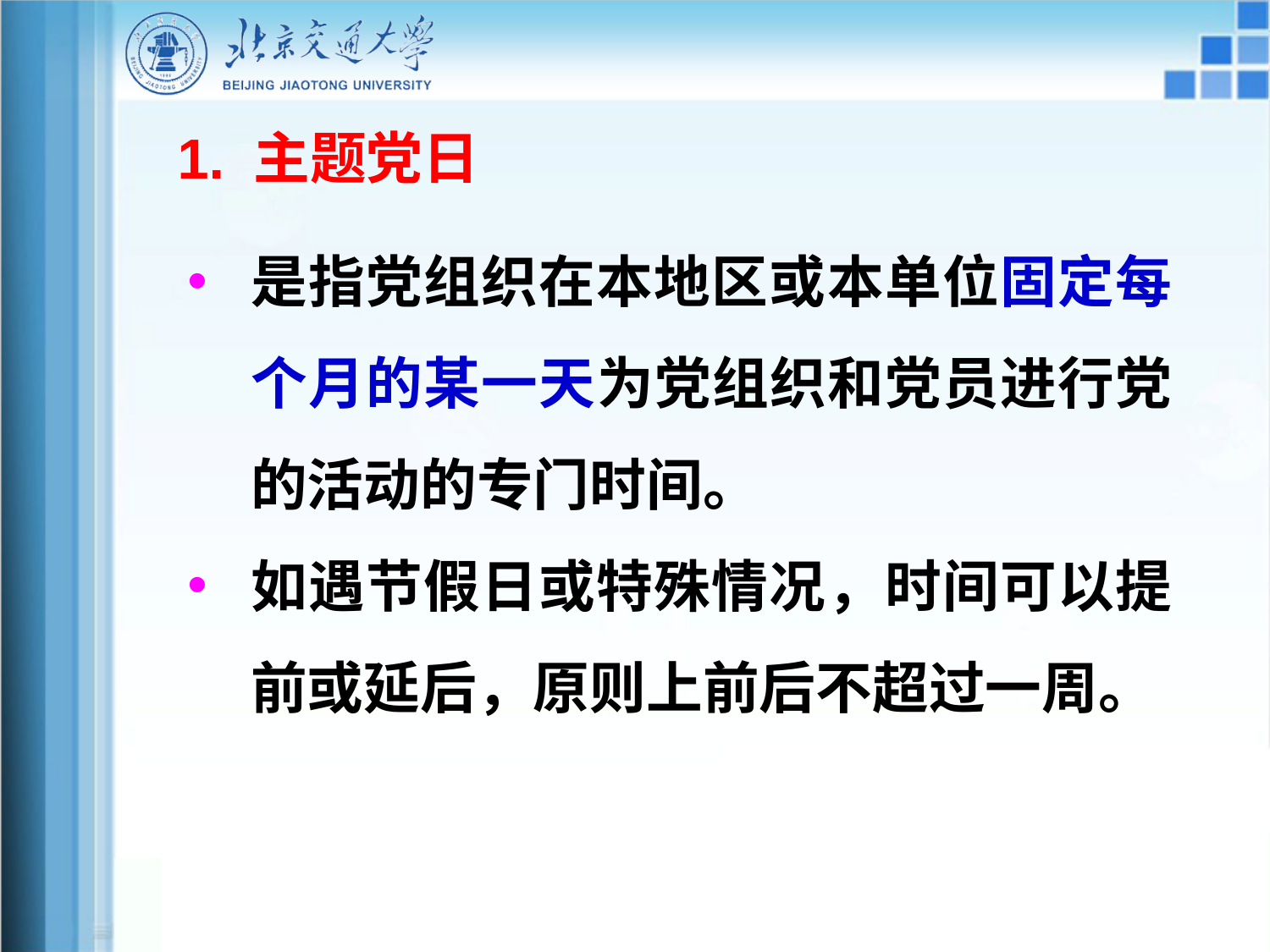

1. 主题党日
是指党组织在本地区或本单位固定每个月的某一天为党组织和党员进行党的活动的专门时间。
如遇节假日或特殊情况，时间可以提前或延后，原则上前后不超过一周。